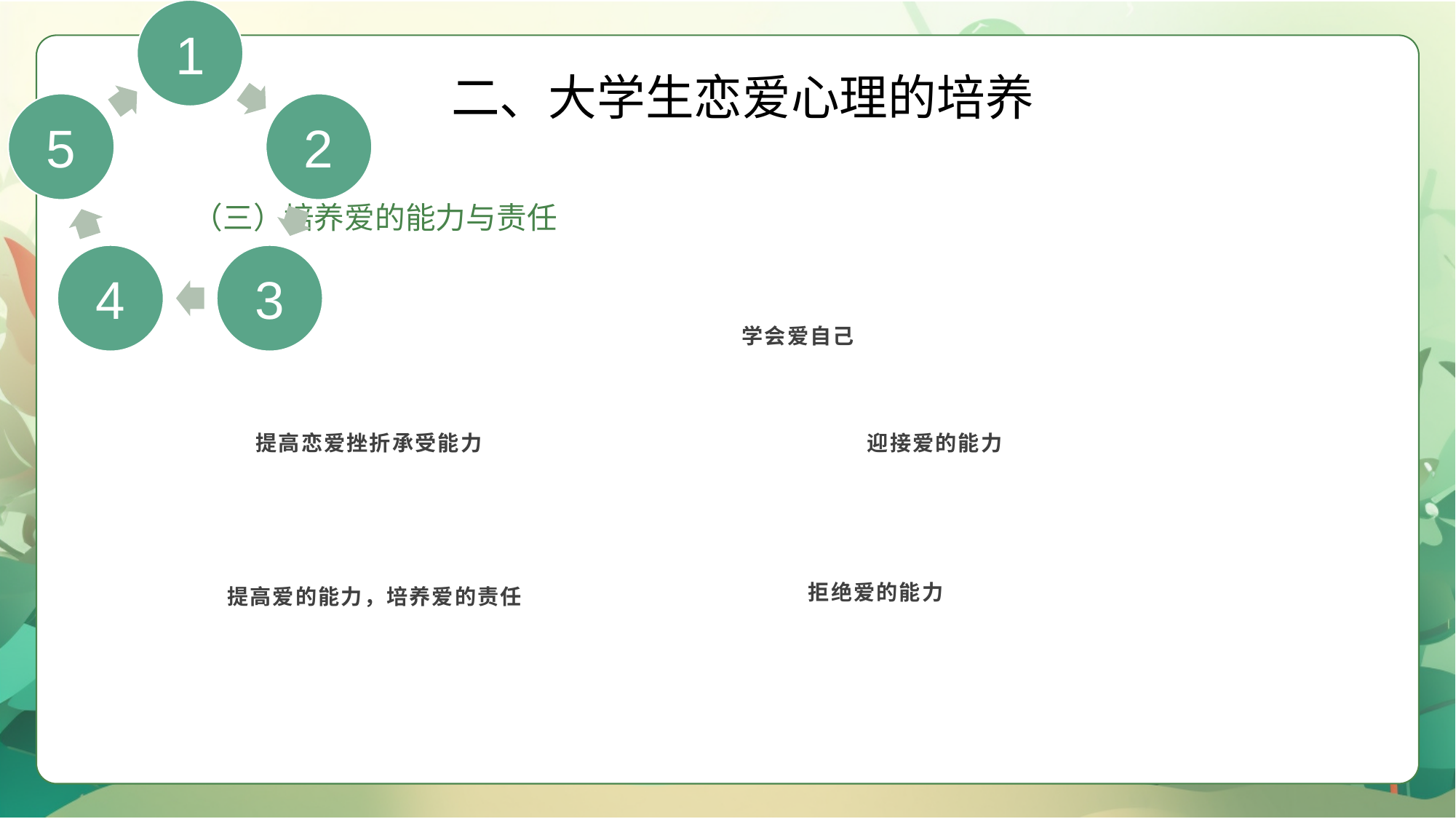

二、大学生恋爱心理的培养
（三）培养爱的能力与责任
1

2

3

4

5

学会爱自己
 提高恋爱挫折承受能力
迎接爱的能力
拒绝爱的能力
提高爱的能力，培养爱的责任